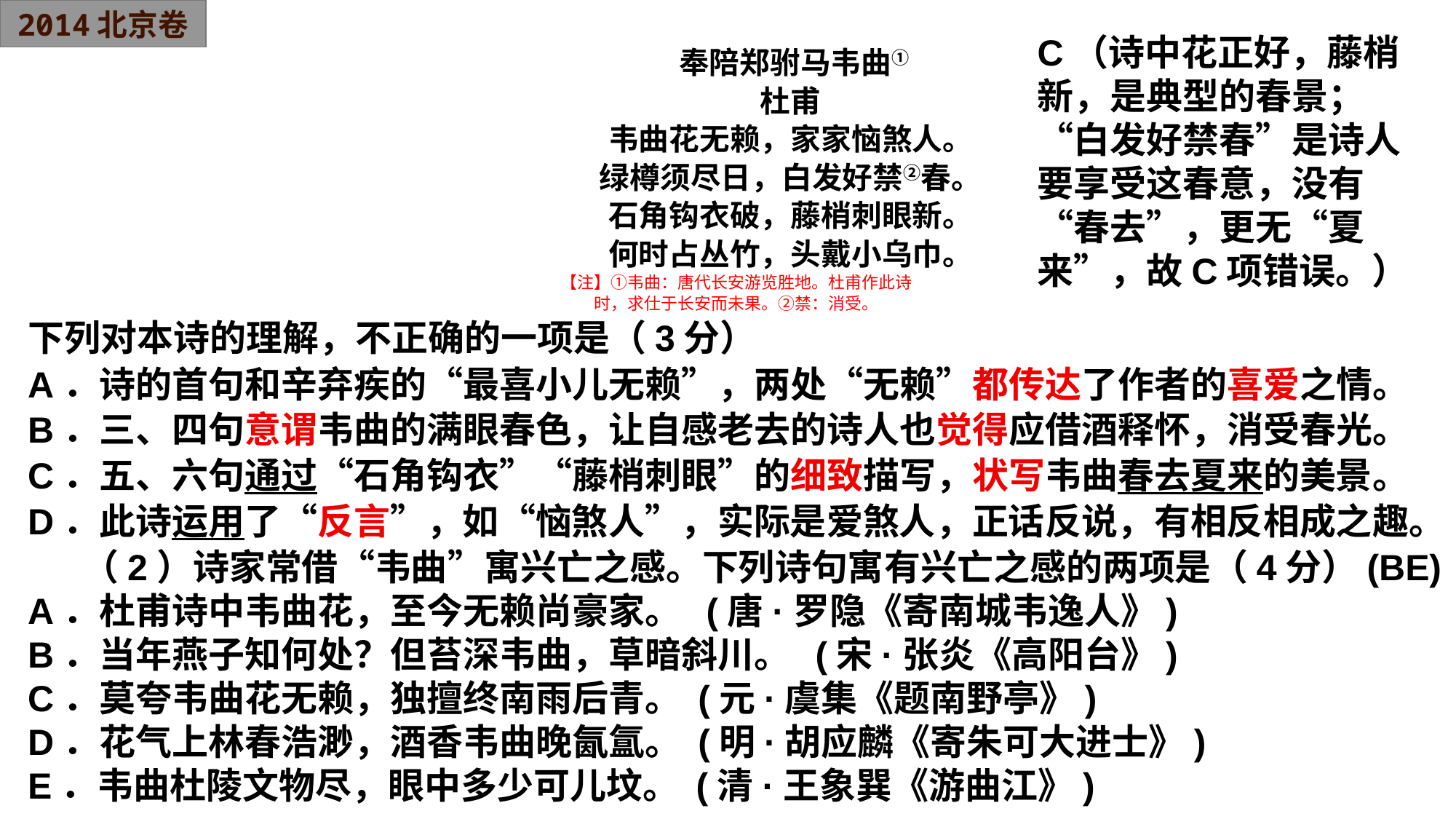

2014北京卷

    奉陪郑驸马韦曲①
杜甫
韦曲花无赖，家家恼煞人。
绿樽须尽日，白发好禁②春。
石角钩衣破，藤梢刺眼新。
何时占丛竹，头戴小乌巾。
【注】①韦曲：唐代长安游览胜地。杜甫作此诗
时，求仕于长安而未果。②禁：消受。
下列对本诗的理解，不正确的一项是（3分）
A．诗的首句和辛弃疾的“最喜小儿无赖”，两处“无赖”都传达了作者的喜爱之情。
B．三、四句意谓韦曲的满眼春色，让自感老去的诗人也觉得应借酒释怀，消受春光。
C．五、六句通过“石角钩衣”“藤梢刺眼”的细致描写，状写韦曲春去夏来的美景。
D．此诗运用了“反言”，如“恼煞人”，实际是爱煞人，正话反说，有相反相成之趣。
（2）诗家常借“韦曲”寓兴亡之感。下列诗句寓有兴亡之感的两项是（4分）(BE)
A．杜甫诗中韦曲花，至今无赖尚豪家。  (唐·罗隐《寄南城韦逸人》)
B．当年燕子知何处？但苔深韦曲，草暗斜川。  (宋·张炎《高阳台》)
C．莫夸韦曲花无赖，独擅终南雨后青。 (元·虞集《题南野亭》)
D．花气上林春浩渺，酒香韦曲晚氤氲。 (明·胡应麟《寄朱可大进士》)
E．韦曲杜陵文物尽，眼中多少可儿坟。 (清·王象巽《游曲江》)
C（诗中花正好，藤梢新，是典型的春景；“白发好禁春”是诗人要享受这春意，没有“春去”，更无“夏来”，故C项错误。）